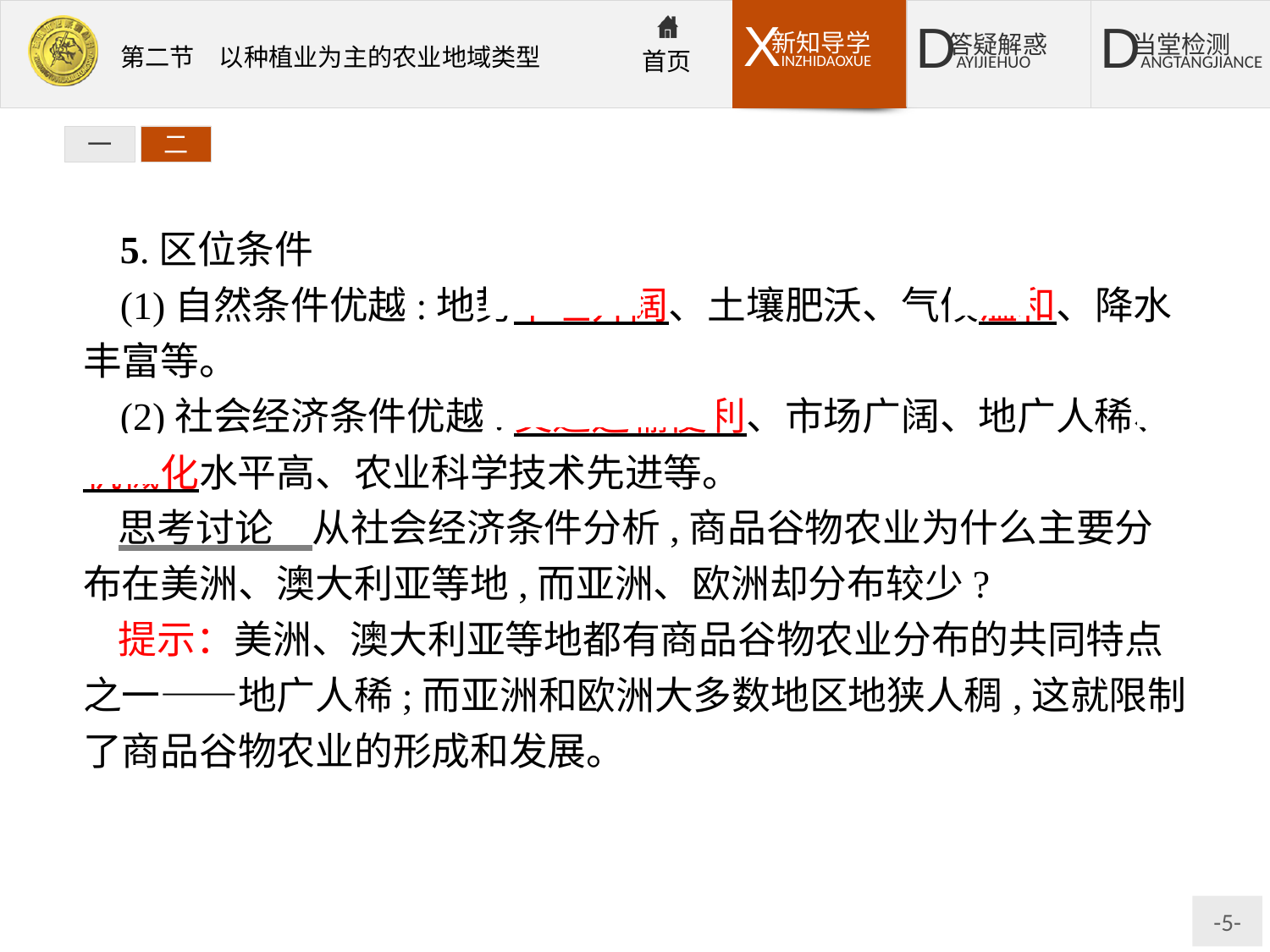

一
二
5.区位条件
(1)自然条件优越:地势平坦开阔、土壤肥沃、气候温和、降水丰富等。
(2)社会经济条件优越:交通运输便利、市场广阔、地广人稀、机械化水平高、农业科学技术先进等。
思考讨论　从社会经济条件分析,商品谷物农业为什么主要分布在美洲、澳大利亚等地,而亚洲、欧洲却分布较少?
提示：美洲、澳大利亚等地都有商品谷物农业分布的共同特点之一——地广人稀;而亚洲和欧洲大多数地区地狭人稠,这就限制了商品谷物农业的形成和发展。